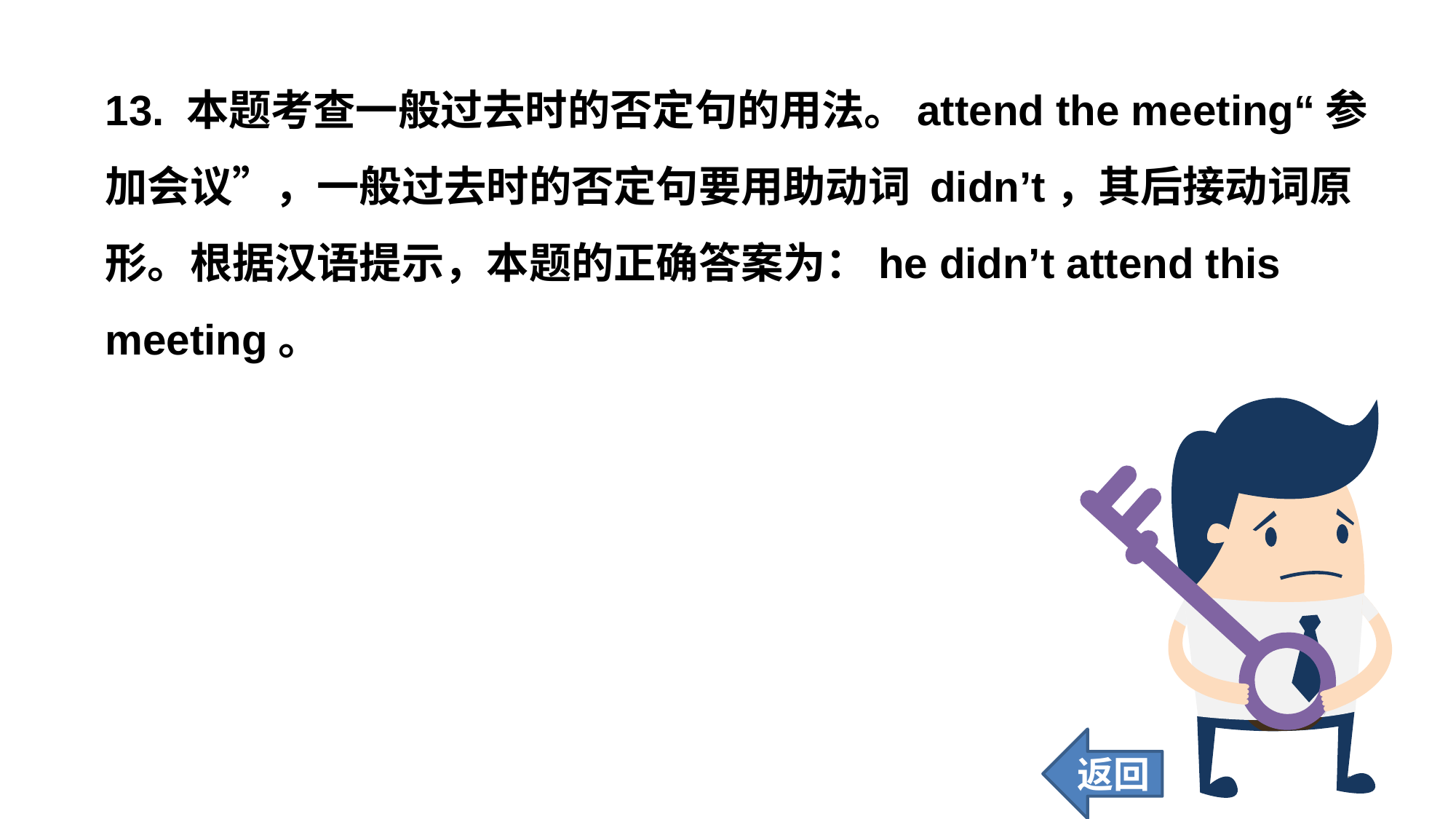

13. 本题考查一般过去时的否定句的用法。attend the meeting“参加会议”，一般过去时的否定句要用助动词 didn’t，其后接动词原形。根据汉语提示，本题的正确答案为：he didn’t attend this meeting。

返回
154